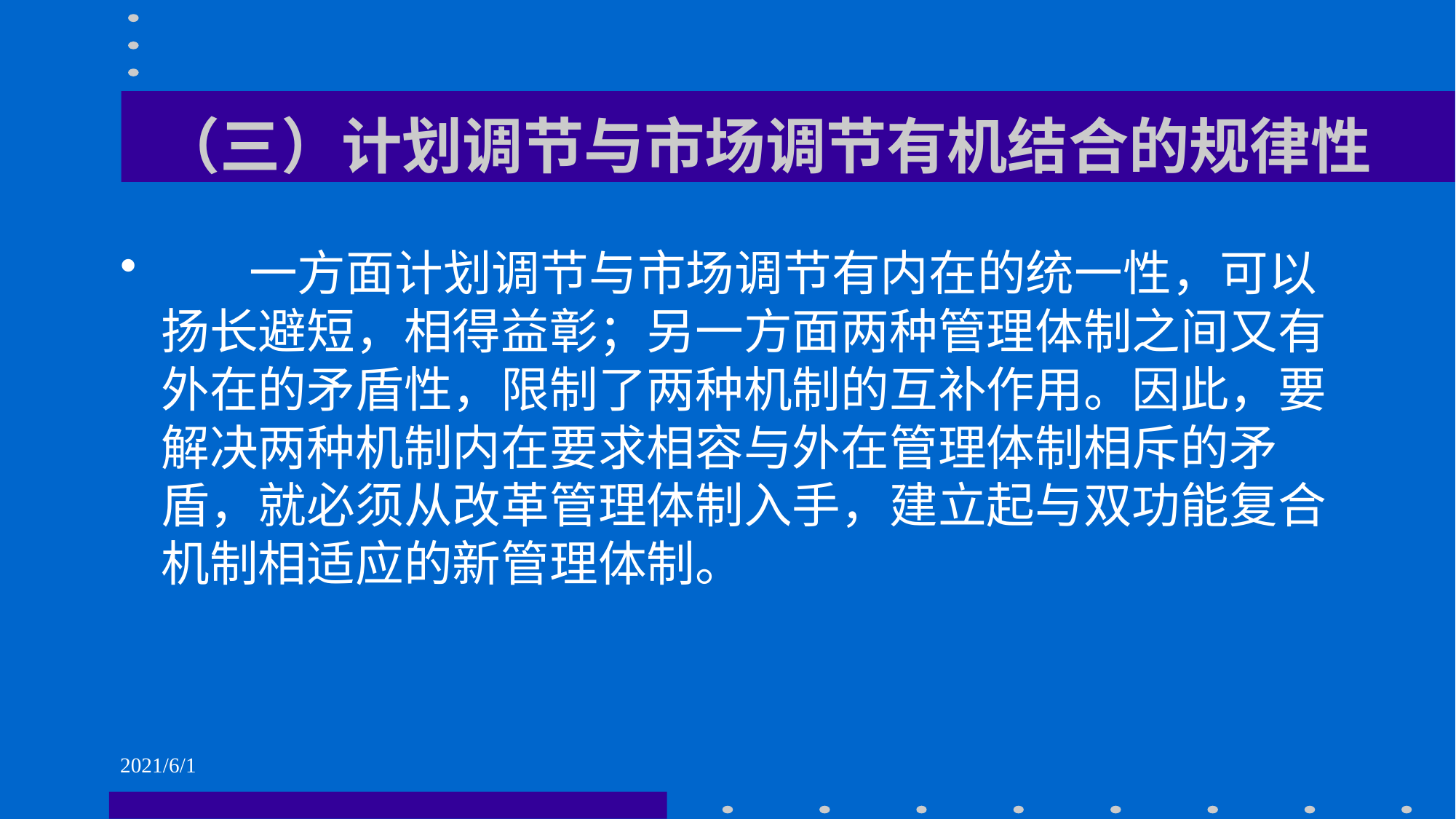

# （三）计划调节与市场调节有机结合的规律性
       一方面计划调节与市场调节有内在的统一性，可以扬长避短，相得益彰；另一方面两种管理体制之间又有外在的矛盾性，限制了两种机制的互补作用。因此，要解决两种机制内在要求相容与外在管理体制相斥的矛盾，就必须从改革管理体制入手，建立起与双功能复合机制相适应的新管理体制。

2021/6/1